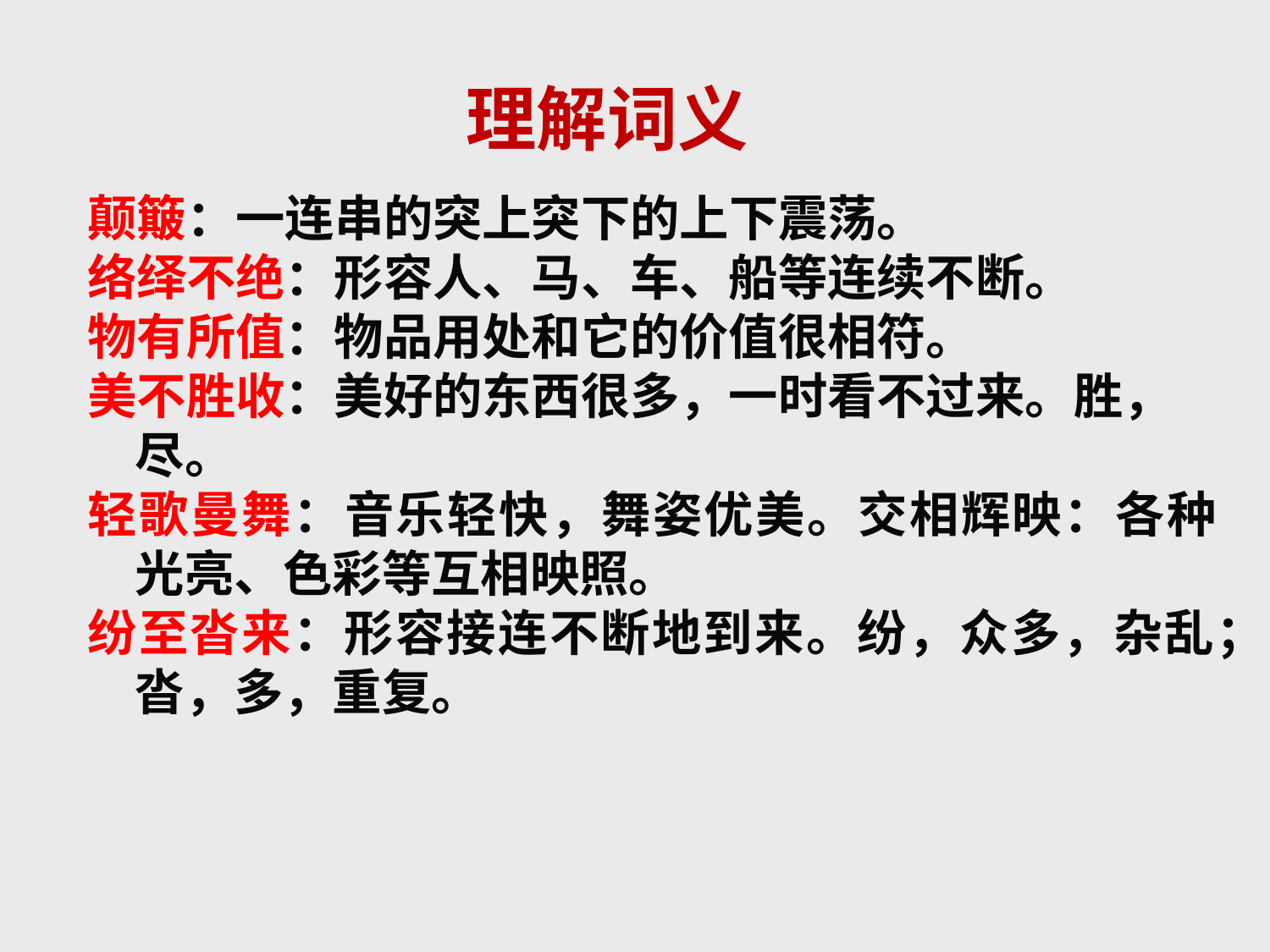

理解词义
颠簸：一连串的突上突下的上下震荡。
络绎不绝：形容人、马、车、船等连续不断。
物有所值：物品用处和它的价值很相符。
美不胜收：美好的东西很多，一时看不过来。胜，尽。
轻歌曼舞：音乐轻快，舞姿优美。交相辉映：各种光亮、色彩等互相映照。
纷至沓来：形容接连不断地到来。纷，众多，杂乱；沓，多，重复。